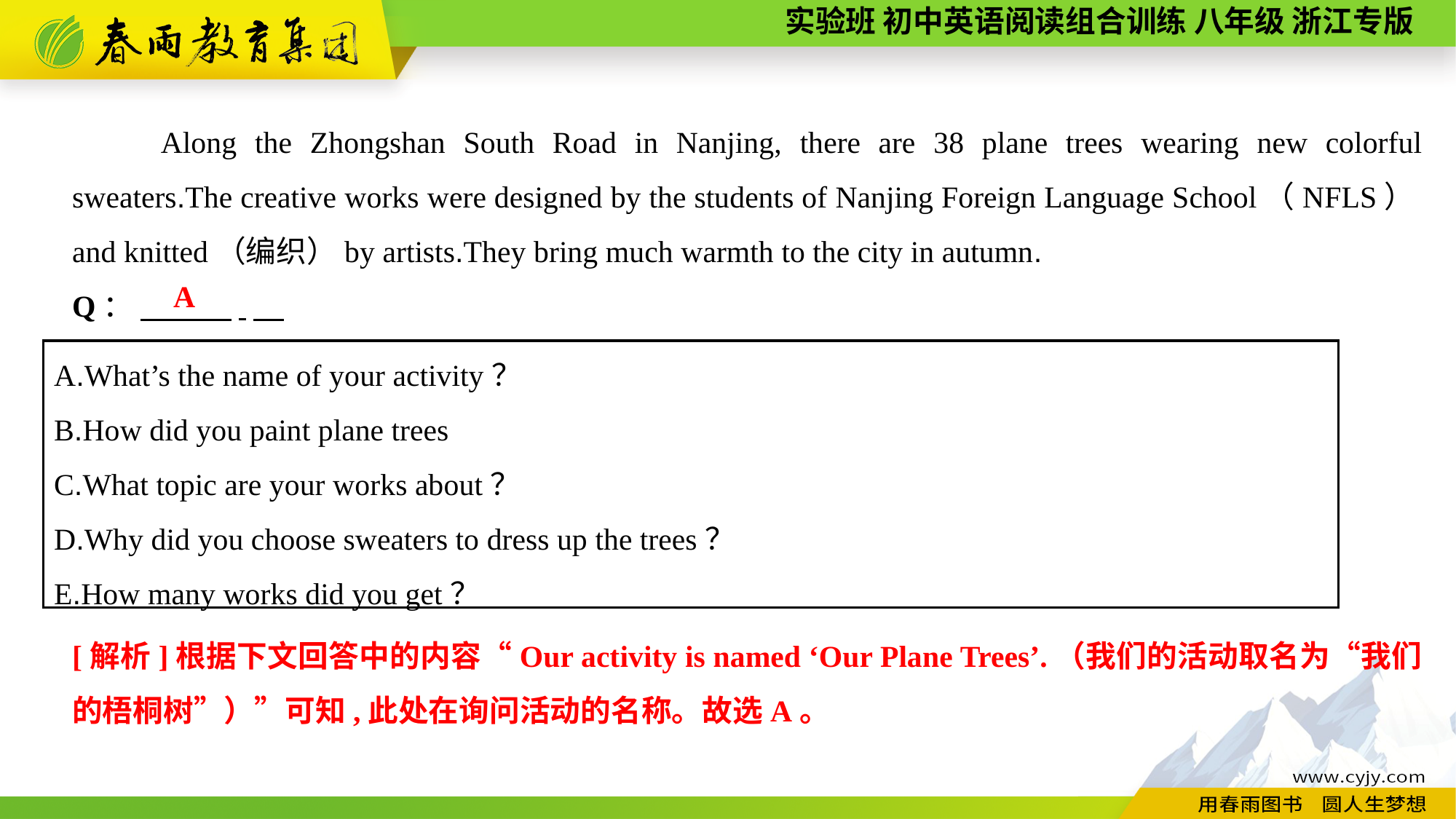

Along the Zhongshan South Road in Nanjing, there are 38 plane trees wearing new colorful sweaters.The creative works were designed by the students of Nanjing Foreign Language School（NFLS）and knitted（编织）by artists.They bring much warmth to the city in autumn.
Q： 　         .
A
A.What’s the name of your activity？
B.How did you paint plane trees
C.What topic are your works about？
D.Why did you choose sweaters to dress up the trees？
E.How many works did you get？

[解析]根据下文回答中的内容“Our activity is named ‘Our Plane Trees’.（我们的活动取名为“我们的梧桐树”）”可知,此处在询问活动的名称。故选A。